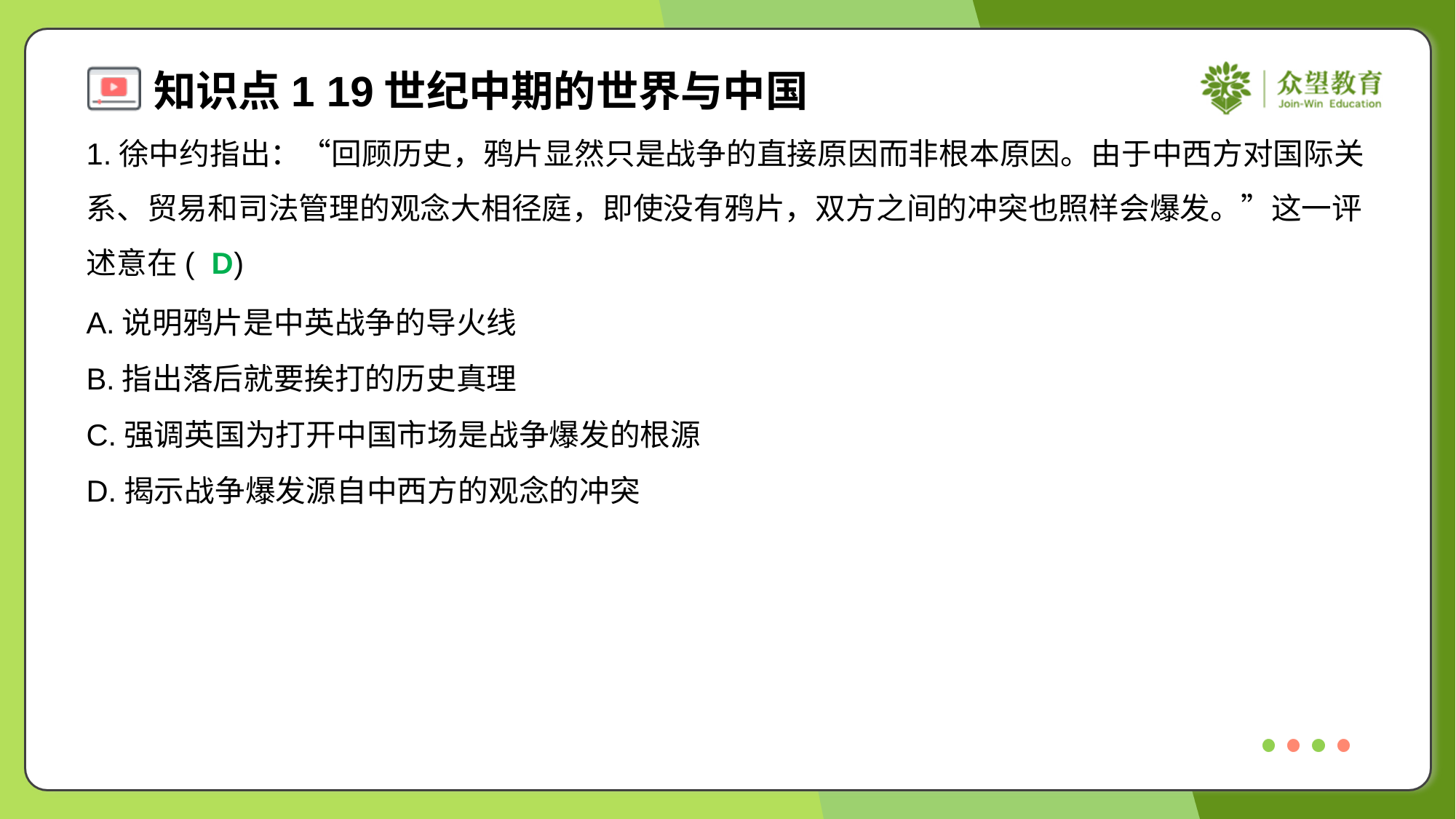

1.徐中约指出：“回顾历史，鸦片显然只是战争的直接原因而非根本原因。由于中西方对国际关
系、贸易和司法管理的观念大相径庭，即使没有鸦片，双方之间的冲突也照样会爆发。”这一评
述意在(     )
D
A.说明鸦片是中英战争的导火线
B.指出落后就要挨打的历史真理
C.强调英国为打开中国市场是战争爆发的根源
D.揭示战争爆发源自中西方的观念的冲突